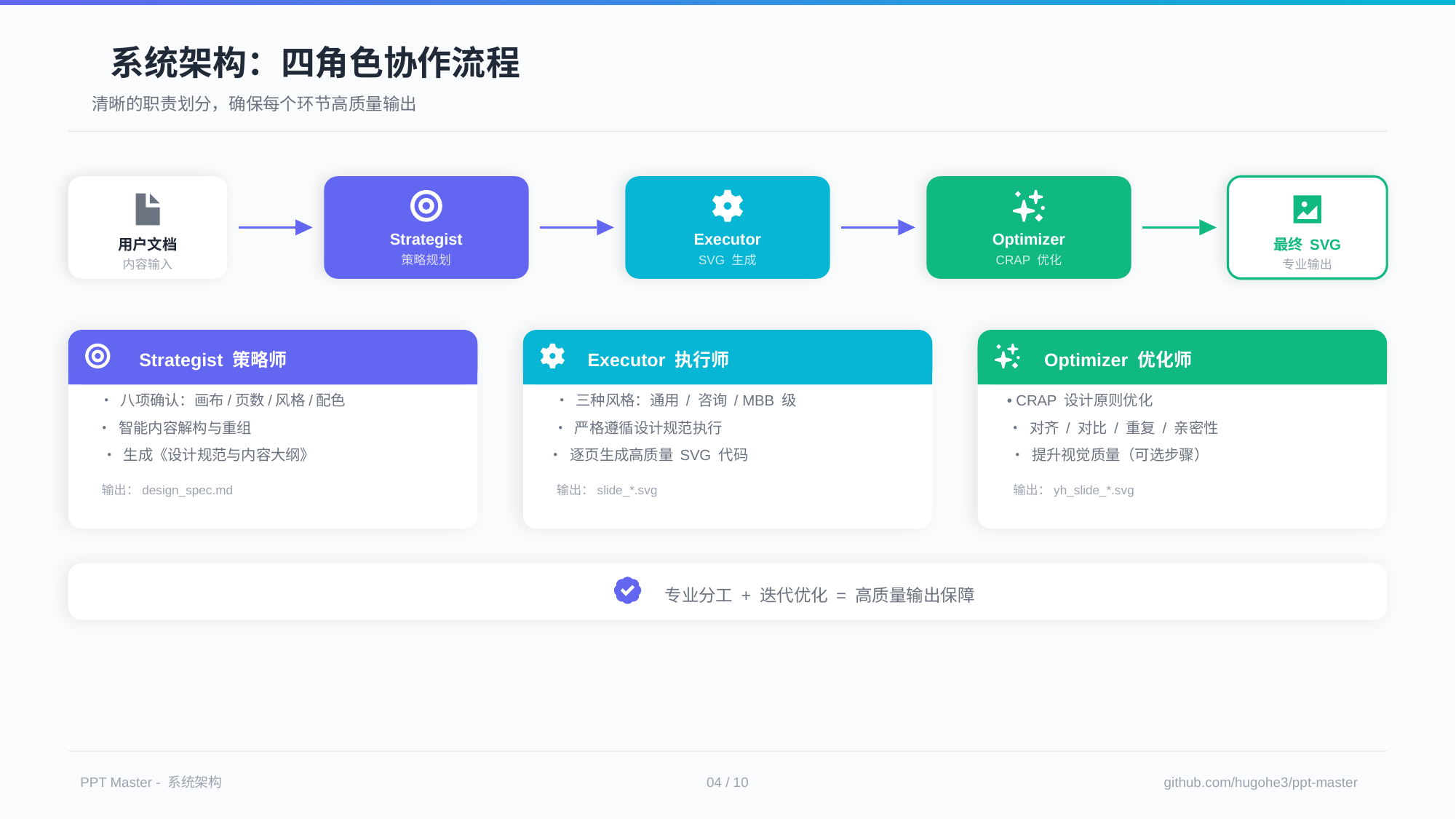

系统架构：四角色协作流程
清晰的职责划分，确保每个环节高质量输出

Strategist
策略规划

Executor
SVG 生成

Optimizer
CRAP 优化

最终 SVG
专业输出

用户文档
内容输入

Executor 执行师
• 三种风格：通用 / 咨询 / MBB 级
• 严格遵循设计规范执行
• 逐页生成高质量 SVG 代码
输出：slide_*.svg

Optimizer 优化师
• CRAP 设计原则优化
• 对齐 / 对比 / 重复 / 亲密性
• 提升视觉质量（可选步骤）
输出：yh_slide_*.svg

Strategist 策略师
• 八项确认：画布/页数/风格/配色
• 智能内容解构与重组
• 生成《设计规范与内容大纲》
输出：design_spec.md

专业分工 + 迭代优化 = 高质量输出保障

PPT Master - 系统架构
04 / 10
github.com/hugohe3/ppt-master